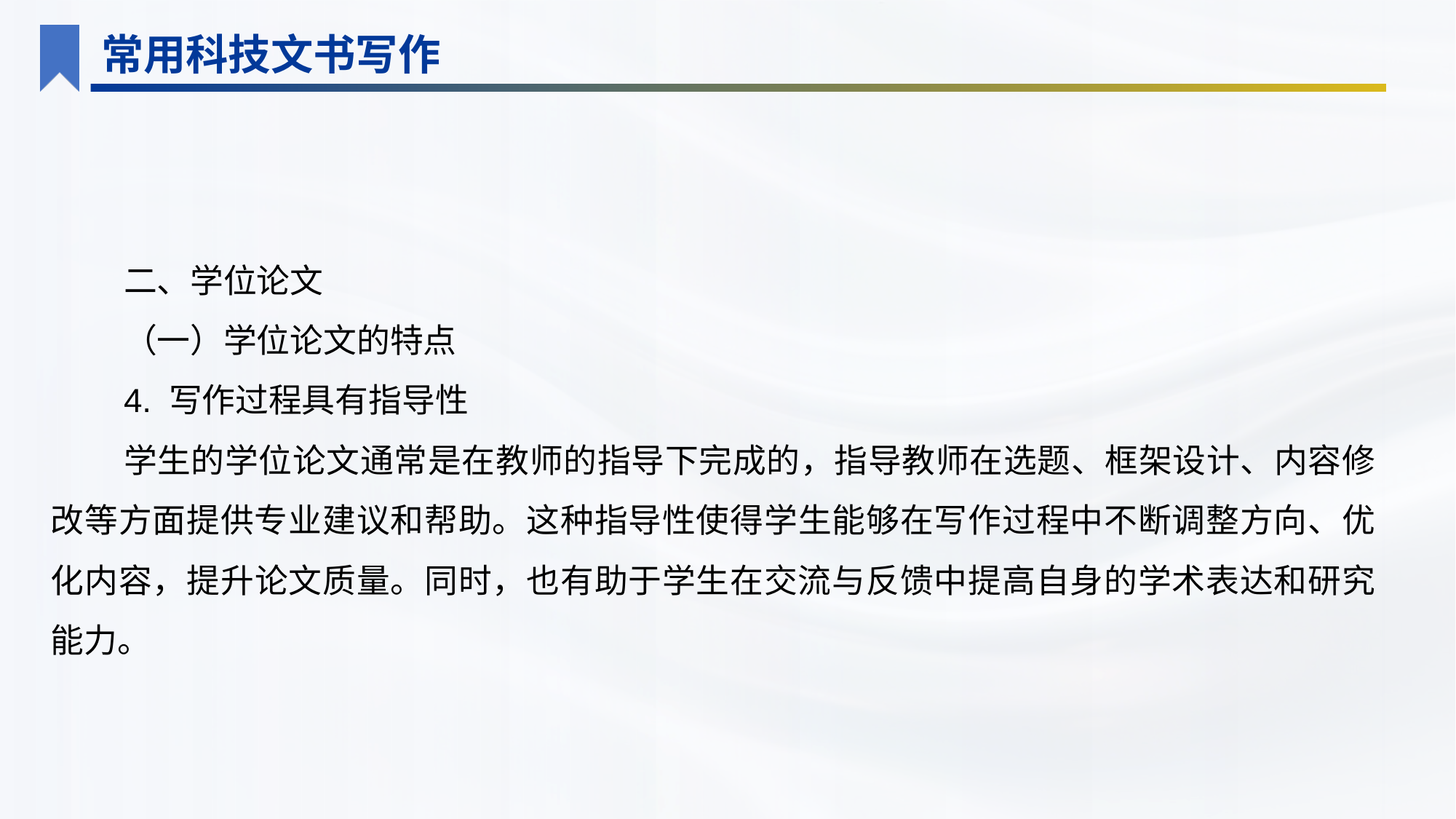

常用科技文书写作
二、学位论文
（一）学位论文的特点
4. 写作过程具有指导性
学生的学位论文通常是在教师的指导下完成的，指导教师在选题、框架设计、内容修改等方面提供专业建议和帮助。这种指导性使得学生能够在写作过程中不断调整方向、优化内容，提升论文质量。同时，也有助于学生在交流与反馈中提高自身的学术表达和研究能力。